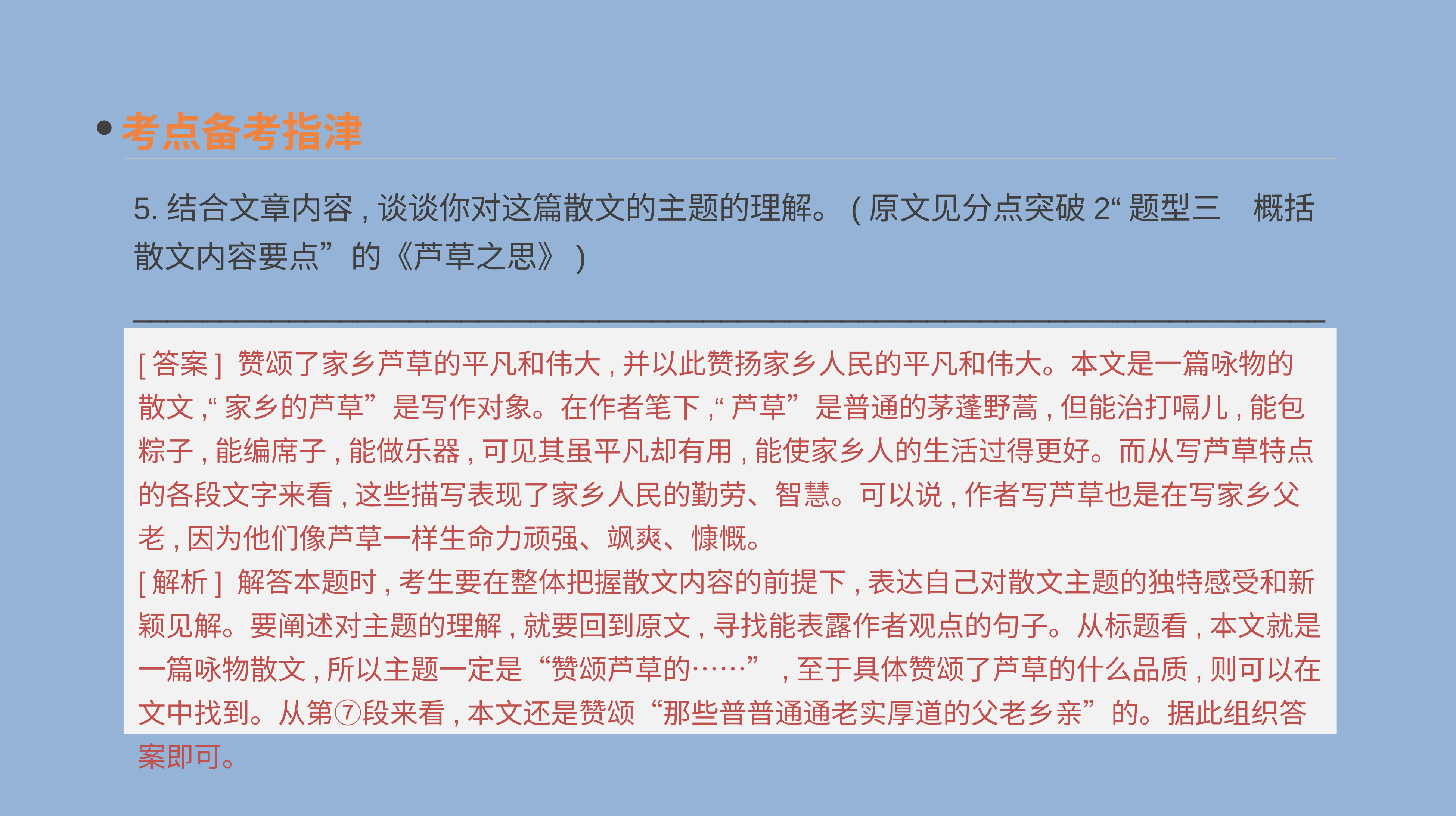

考点备考指津

5.结合文章内容,谈谈你对这篇散文的主题的理解。(原文见分点突破2“题型三　概括散文内容要点”的《芦草之思》)
____________________________________________________________________________________

[答案] 赞颂了家乡芦草的平凡和伟大,并以此赞扬家乡人民的平凡和伟大。本文是一篇咏物的散文,“家乡的芦草”是写作对象。在作者笔下,“芦草”是普通的茅蓬野蒿,但能治打嗝儿,能包粽子,能编席子,能做乐器,可见其虽平凡却有用,能使家乡人的生活过得更好。而从写芦草特点的各段文字来看,这些描写表现了家乡人民的勤劳、智慧。可以说,作者写芦草也是在写家乡父老,因为他们像芦草一样生命力顽强、飒爽、慷慨。
[解析] 解答本题时,考生要在整体把握散文内容的前提下,表达自己对散文主题的独特感受和新颖见解。要阐述对主题的理解,就要回到原文,寻找能表露作者观点的句子。从标题看,本文就是一篇咏物散文,所以主题一定是“赞颂芦草的……”,至于具体赞颂了芦草的什么品质,则可以在文中找到。从第⑦段来看,本文还是赞颂“那些普普通通老实厚道的父老乡亲”的。据此组织答案即可。